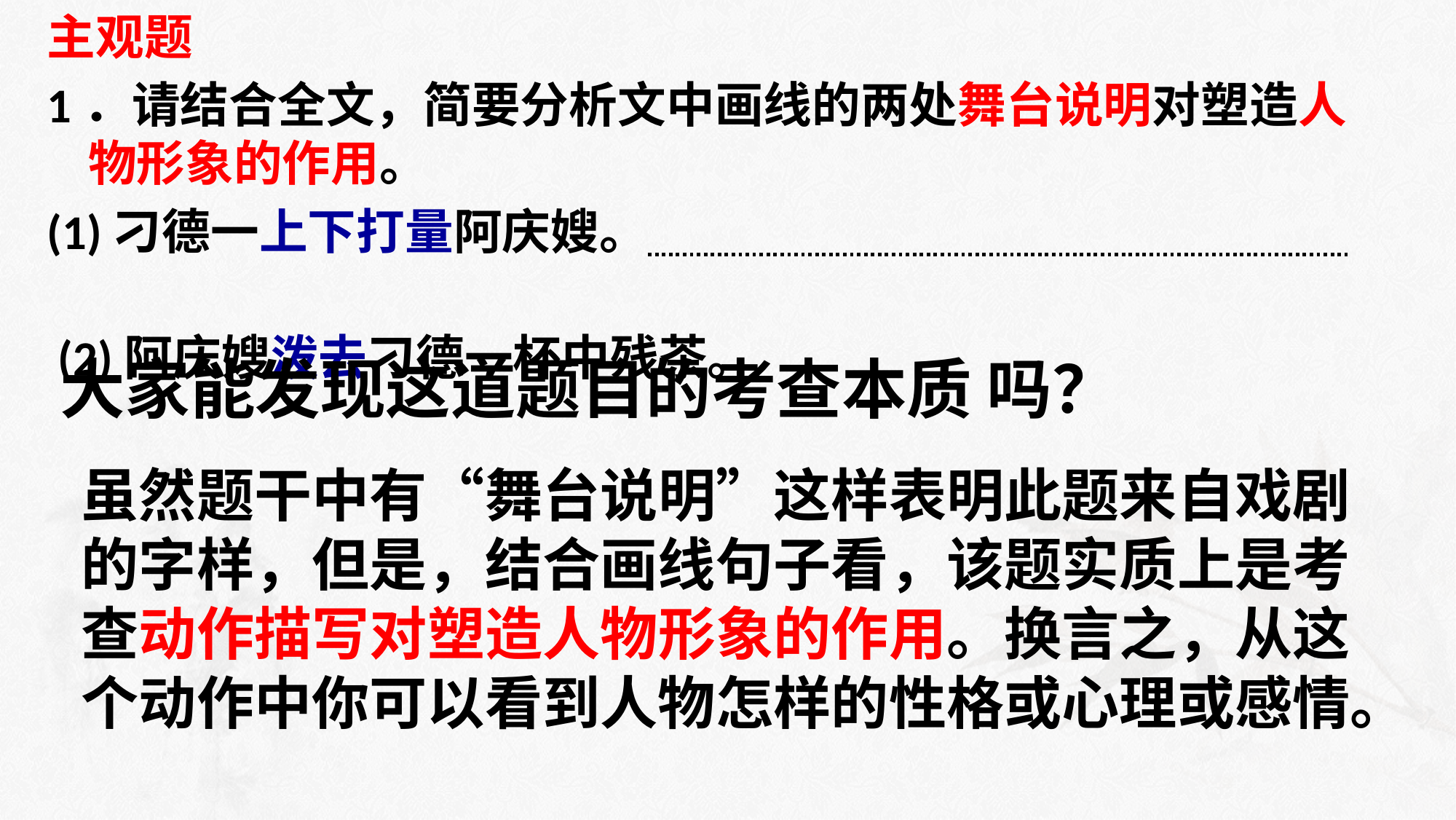

主观题
1．请结合全文，简要分析文中画线的两处舞台说明对塑造人物形象的作用。
(1)刁德一上下打量阿庆嫂。
 (2)阿庆嫂泼去刁德一杯中残茶。
#
大家能发现这道题目的考查本质 吗？
虽然题干中有“舞台说明”这样表明此题来自戏剧的字样，但是，结合画线句子看，该题实质上是考查动作描写对塑造人物形象的作用。换言之，从这个动作中你可以看到人物怎样的性格或心理或感情。